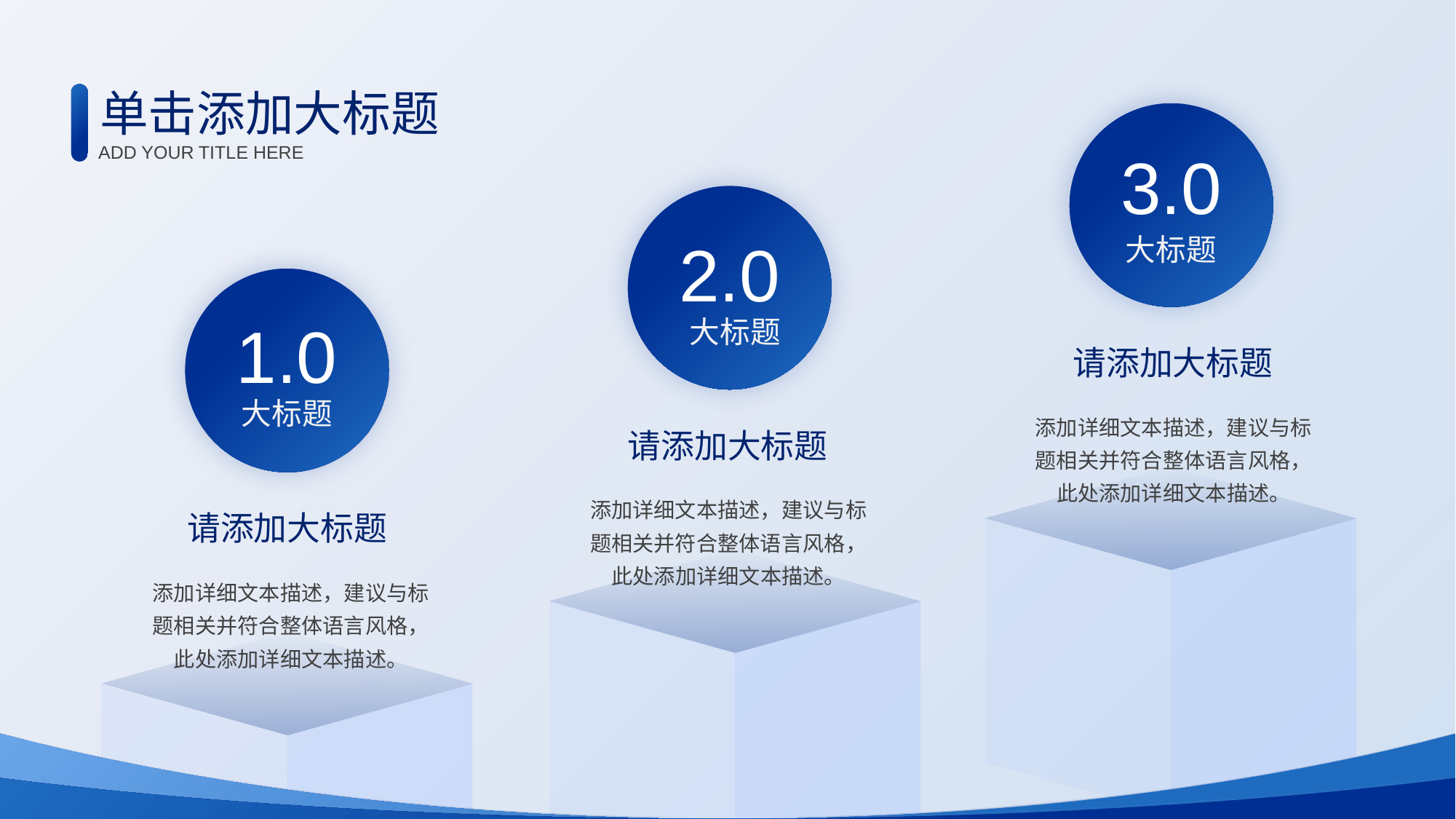

单击添加大标题

3.0
ADD YOUR TITLE HERE

2.0
大标题

1.0
大标题
请添加大标题
大标题
添加详细文本描述，建议与标题相关并符合整体语言风格，此处添加详细文本描述。
请添加大标题

添加详细文本描述，建议与标题相关并符合整体语言风格，此处添加详细文本描述。
请添加大标题

添加详细文本描述，建议与标题相关并符合整体语言风格，此处添加详细文本描述。